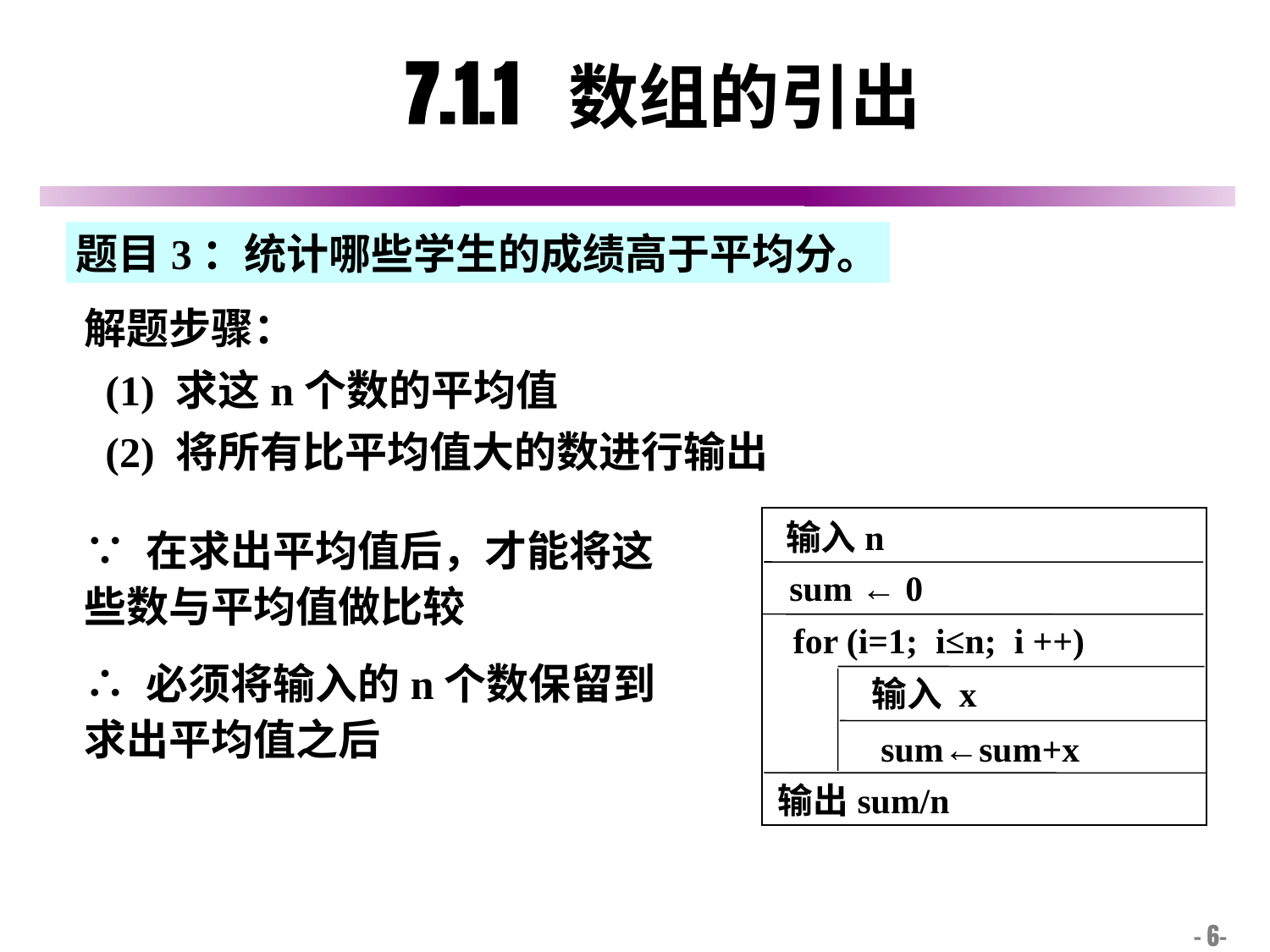

# 7.1.1  数组的引出
题目3：统计哪些学生的成绩高于平均分。
解题步骤：
  (1) 求这n个数的平均值
  (2) 将所有比平均值大的数进行输出

输入n
sum ← 0

for (i=1;  i≤n;  i ++)

输入 x

 sum←sum+x

输出sum/n

∵ 在求出平均值后，才能将这些数与平均值做比较
∴ 必须将输入的n个数保留到求出平均值之后
 - 6-